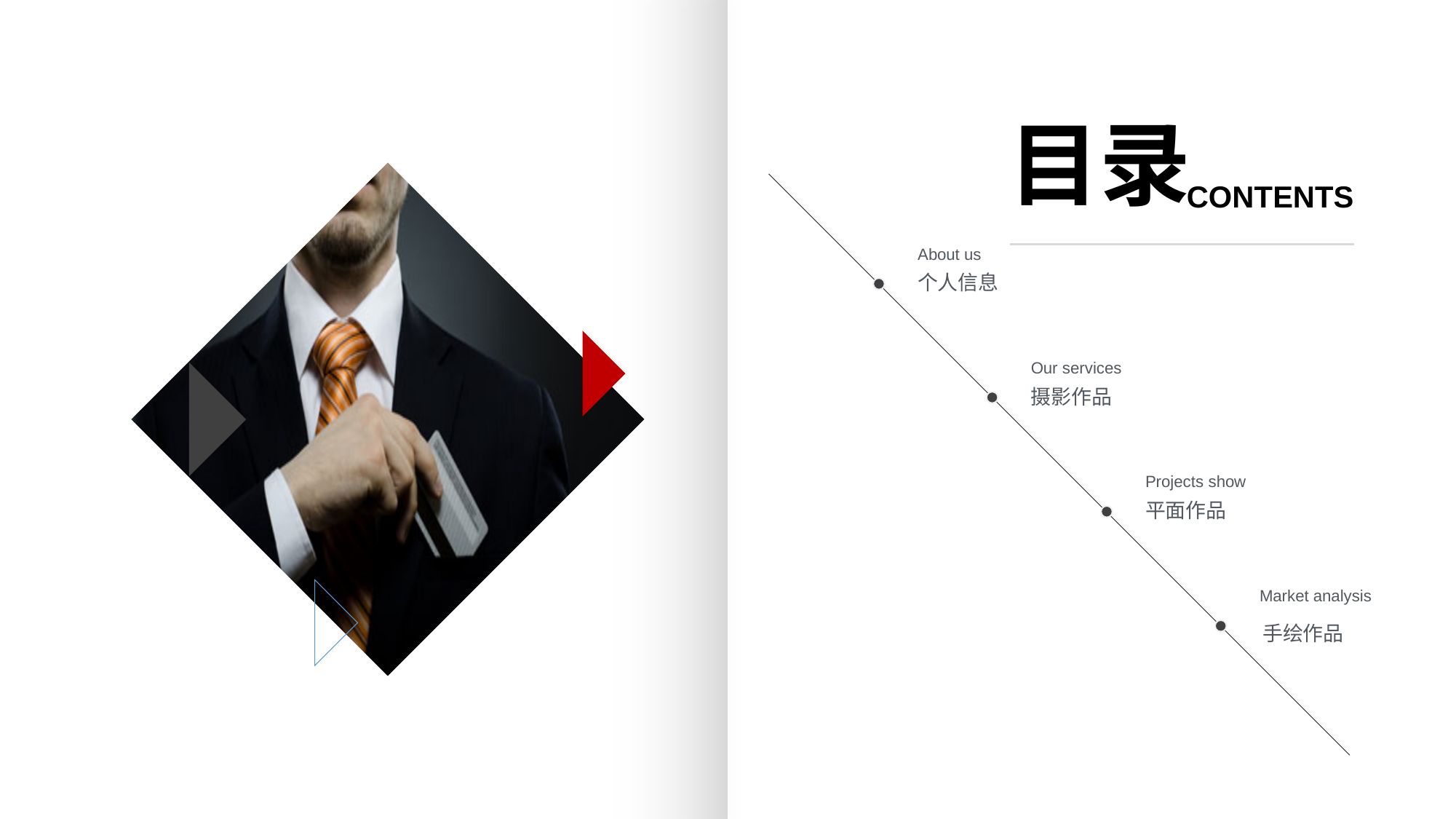

目录

CONTENTS
About us
个人信息

Our services

摄影作品

Projects show
平面作品

Market analysis

手绘作品